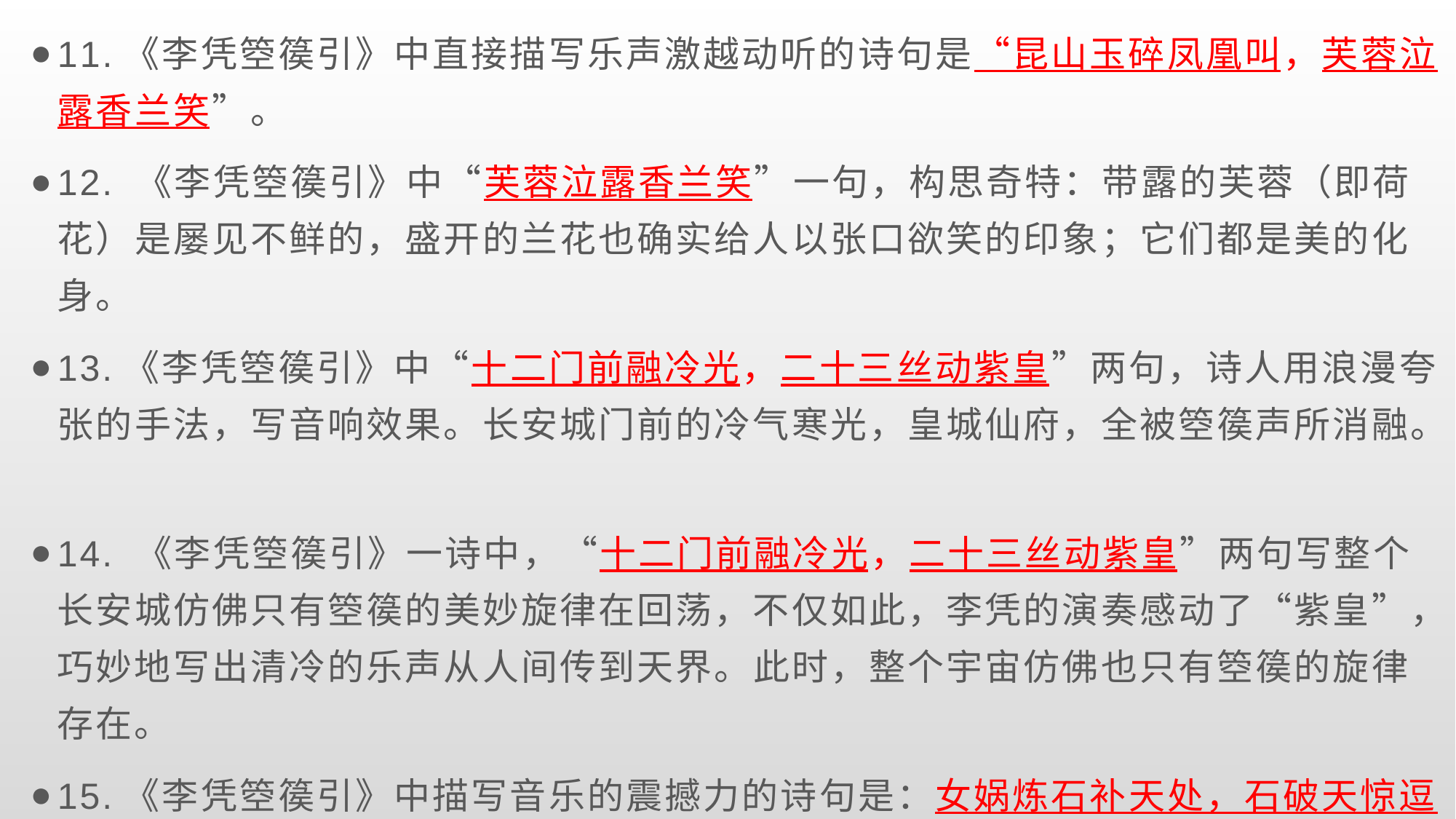

11.《李凭箜篌引》中直接描写乐声激越动听的诗句是“昆山玉碎凤凰叫，芙蓉泣露香兰笑”。
12. 《李凭箜篌引》中“芙蓉泣露香兰笑”一句，构思奇特：带露的芙蓉（即荷花）是屡见不鲜的，盛开的兰花也确实给人以张口欲笑的印象；它们都是美的化身。
13.《李凭箜篌引》中“十二门前融冷光，二十三丝动紫皇”两句，诗人用浪漫夸张的手法，写音响效果。长安城门前的冷气寒光，皇城仙府，全被箜篌声所消融。
14. 《李凭箜篌引》一诗中，“十二门前融冷光，二十三丝动紫皇”两句写整个长安城仿佛只有箜篌的美妙旋律在回荡，不仅如此，李凭的演奏感动了“紫皇”，巧妙地写出清冷的乐声从人间传到天界。此时，整个宇宙仿佛也只有箜篌的旋律存在。
15.《李凭箜篌引》中描写音乐的震撼力的诗句是：女娲炼石补天处，石破天惊逗秋雨。